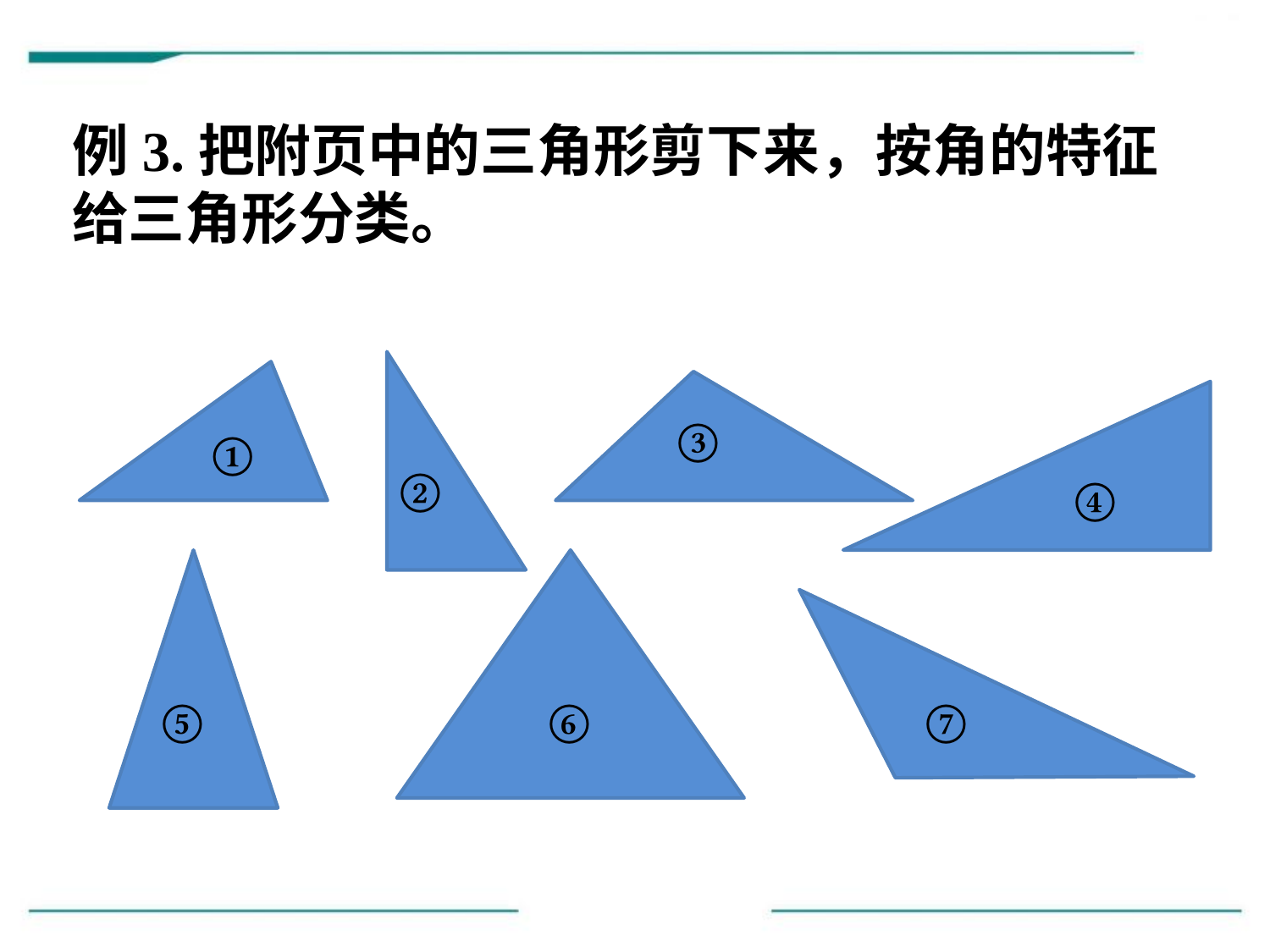

例3.把附页中的三角形剪下来，按角的特征给三角形分类。

②

①

③

④

⑤

⑥

⑦